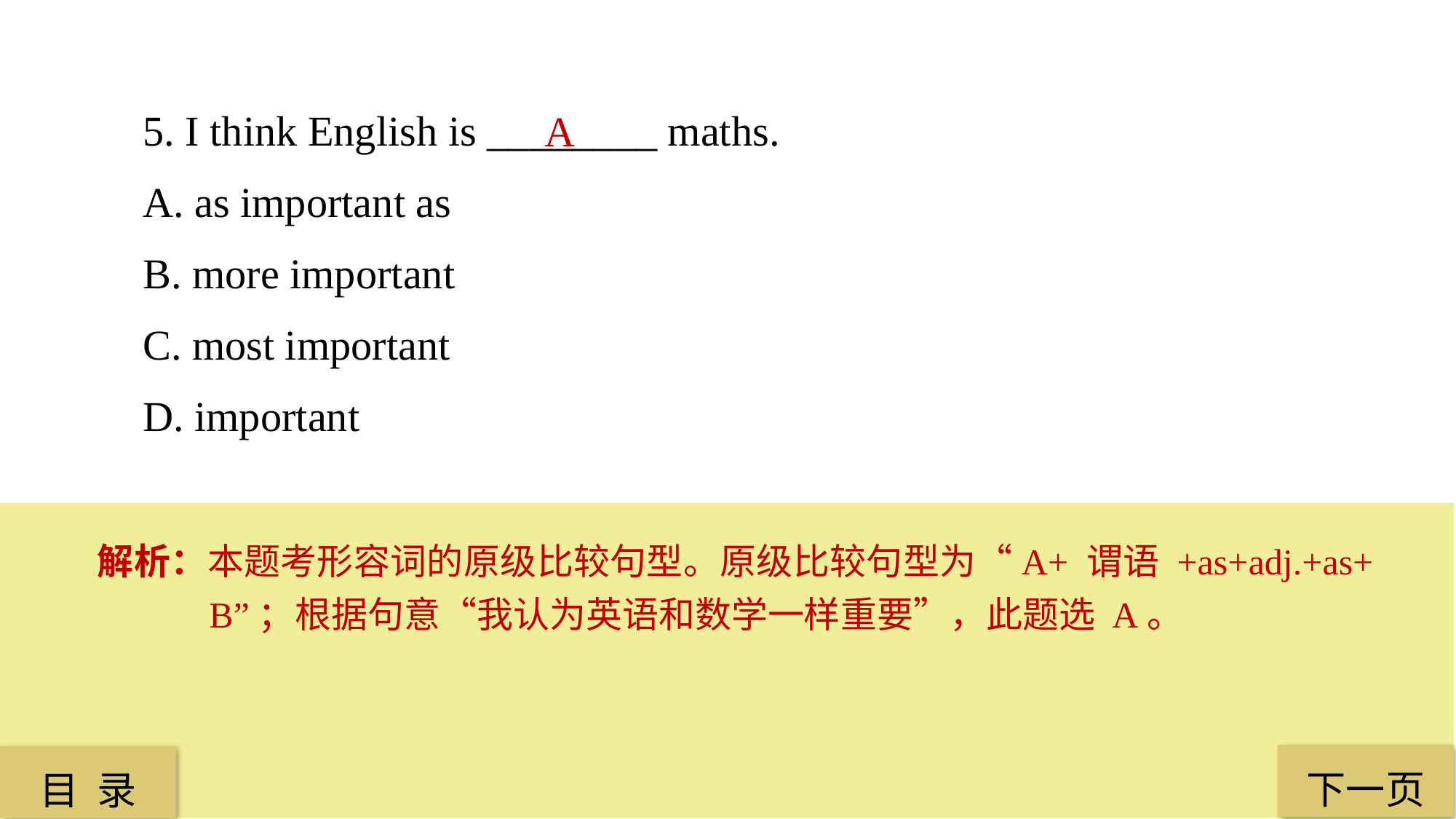

5. I think English is ________ maths.
A. as important as
B. more important
C. most important
D. important
A
解析：本题考形容词的原级比较句型。原级比较句型为“A+ 谓语 +as+adj.+as+ B”；根据句意“我认为英语和数学一样重要”，此题选 A。